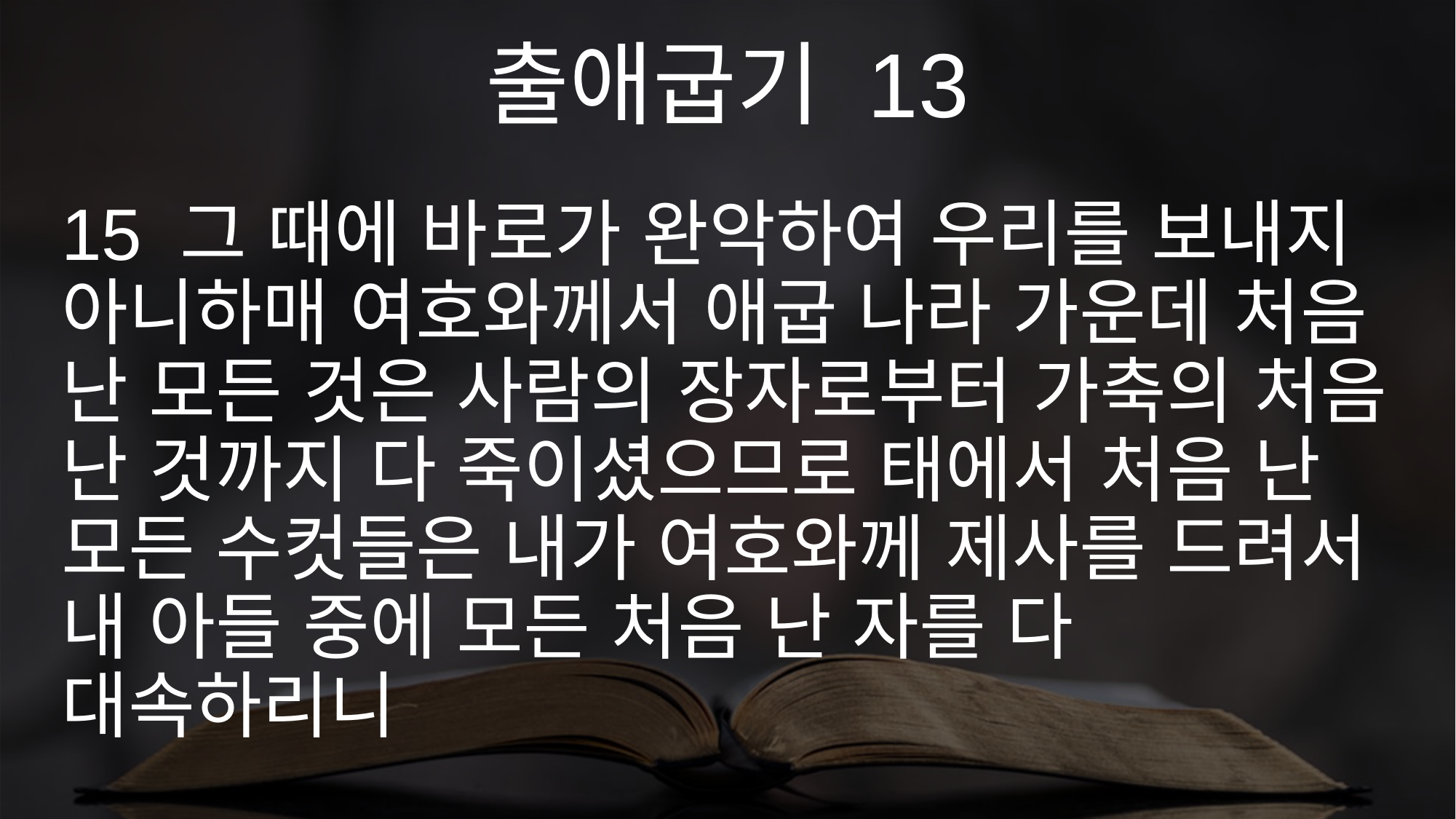

출애굽기 13
15 그 때에 바로가 완악하여 우리를 보내지 아니하매 여호와께서 애굽 나라 가운데 처음 난 모든 것은 사람의 장자로부터 가축의 처음 난 것까지 다 죽이셨으므로 태에서 처음 난 모든 수컷들은 내가 여호와께 제사를 드려서 내 아들 중에 모든 처음 난 자를 다 대속하리니